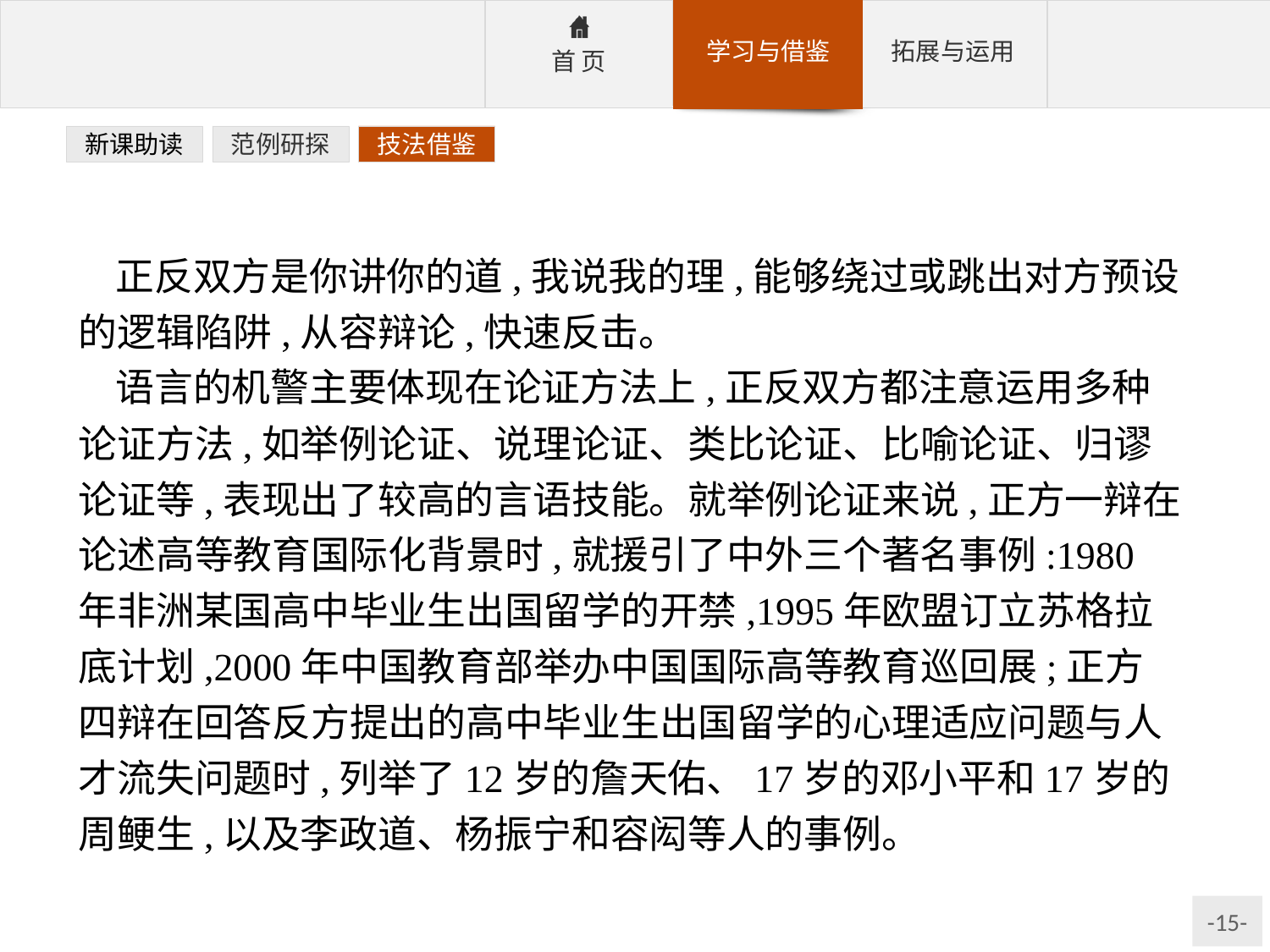

新课助读
范例研探
技法借鉴
正反双方是你讲你的道,我说我的理,能够绕过或跳出对方预设的逻辑陷阱,从容辩论,快速反击。
语言的机警主要体现在论证方法上,正反双方都注意运用多种论证方法,如举例论证、说理论证、类比论证、比喻论证、归谬论证等,表现出了较高的言语技能。就举例论证来说,正方一辩在论述高等教育国际化背景时,就援引了中外三个著名事例:1980年非洲某国高中毕业生出国留学的开禁,1995年欧盟订立苏格拉底计划,2000年中国教育部举办中国国际高等教育巡回展;正方四辩在回答反方提出的高中毕业生出国留学的心理适应问题与人才流失问题时,列举了12岁的詹天佑、17岁的邓小平和17岁的周鲠生,以及李政道、杨振宁和容闳等人的事例。